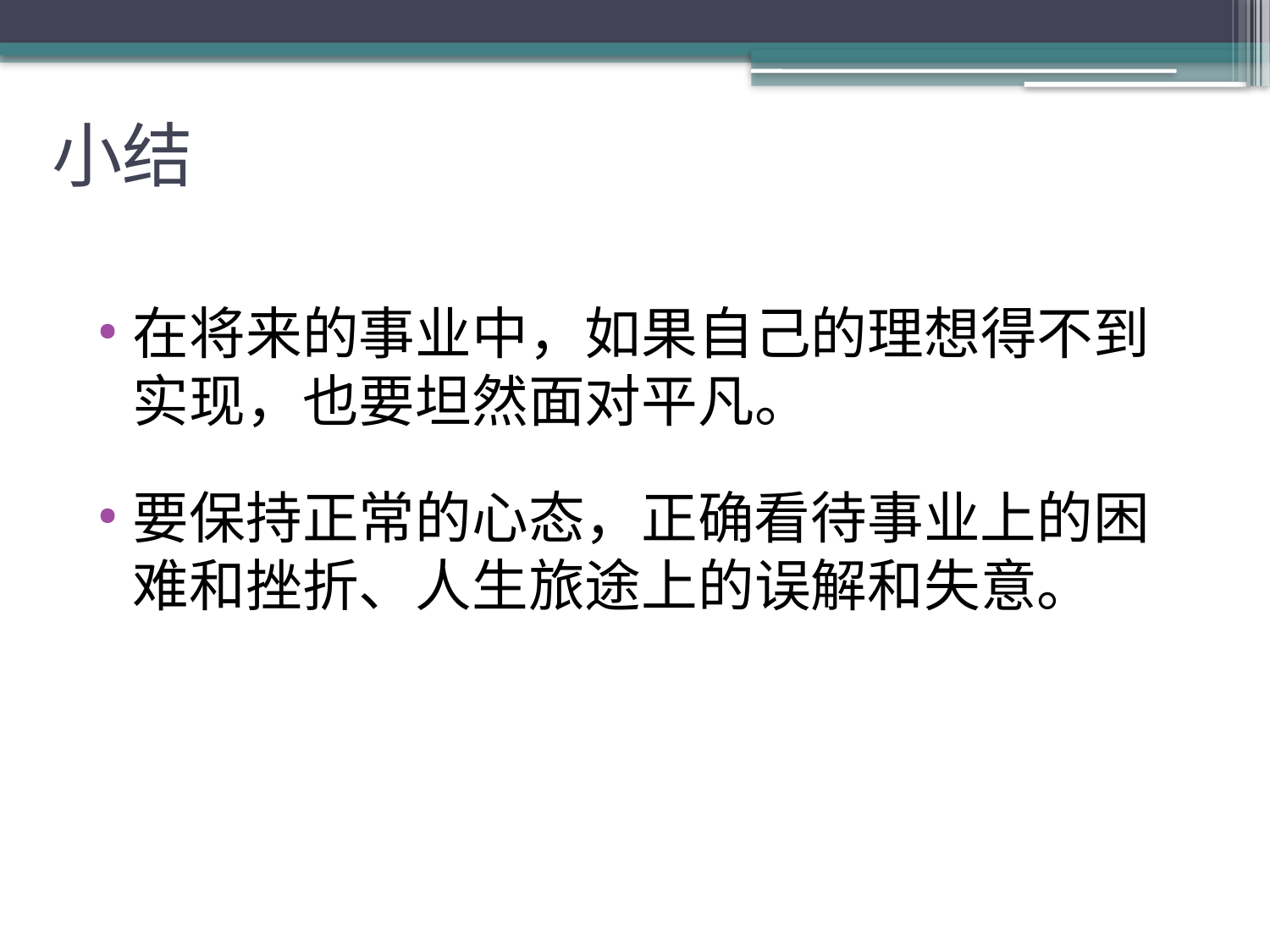

# 小结

在将来的事业中，如果自己的理想得不到实现，也要坦然面对平凡。

要保持正常的心态，正确看待事业上的困难和挫折、人生旅途上的误解和失意。